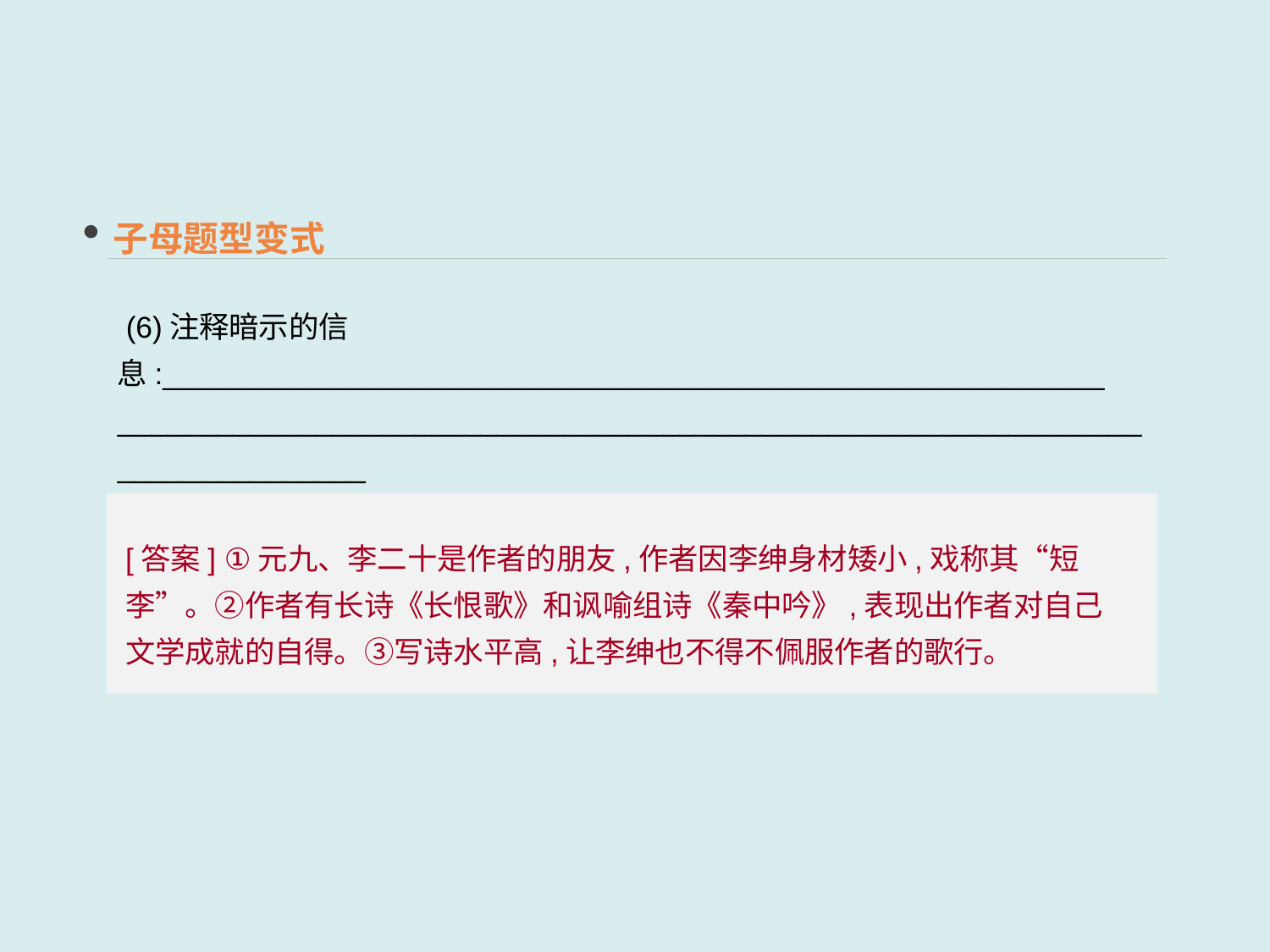

子母题型变式

 (6)注释暗示的信息:_________________________________________________________
_____________________________________________________________________________

[答案] ①元九、李二十是作者的朋友,作者因李绅身材矮小,戏称其“短李”。②作者有长诗《长恨歌》和讽喻组诗《秦中吟》,表现出作者对自己文学成就的自得。③写诗水平高,让李绅也不得不佩服作者的歌行。